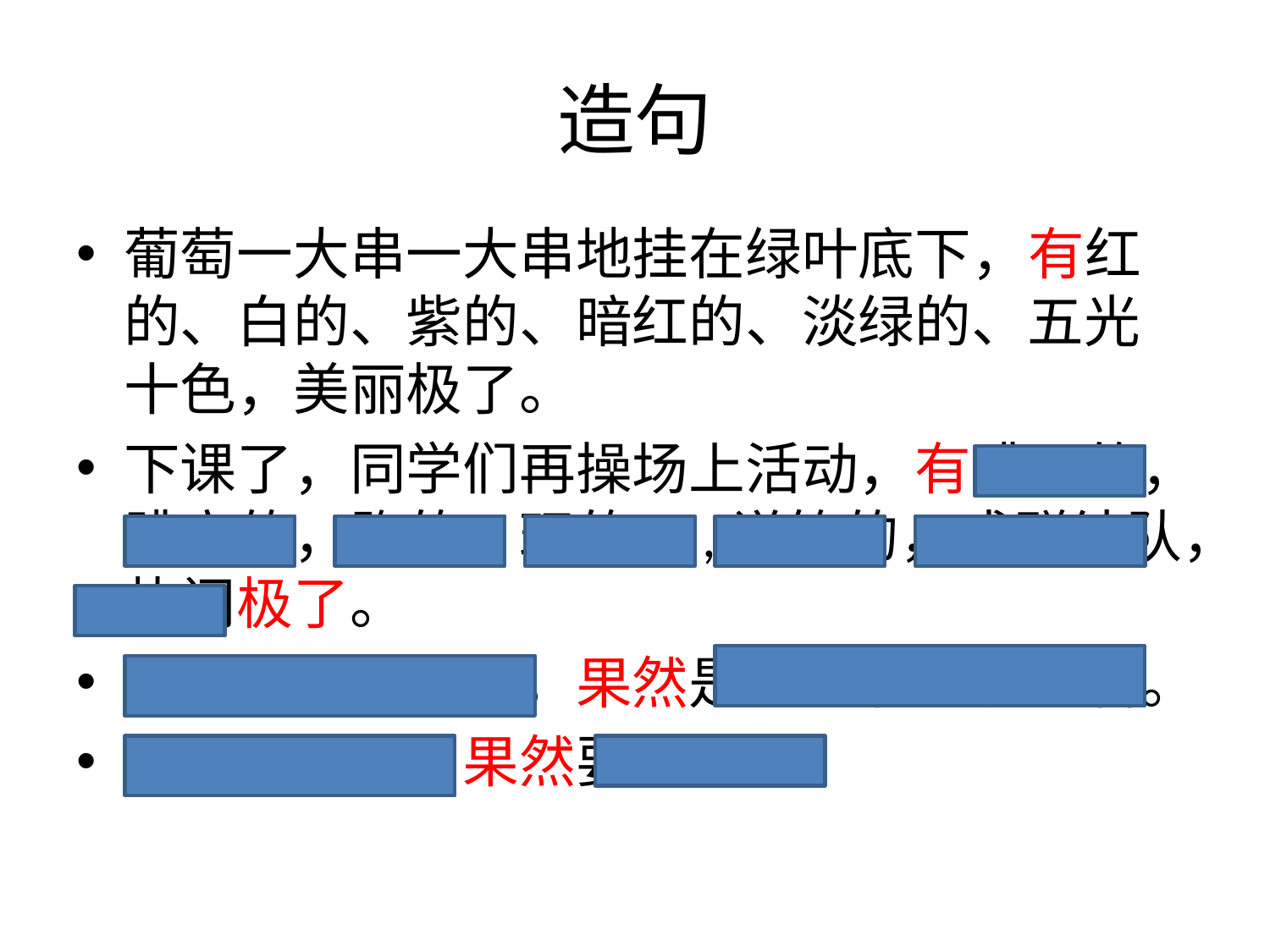

# 造句
葡萄一大串一大串地挂在绿叶底下，有红的、白的、紫的、暗红的、淡绿的、五光十色，美丽极了。
下课了，同学们再操场上活动，有跳远的，跳高的，跑的，玩的，,说笑的，成群结队，热闹极了。
他平时学习认真，果然是班上学习前三名。
天上云很多，果然要下雨了。